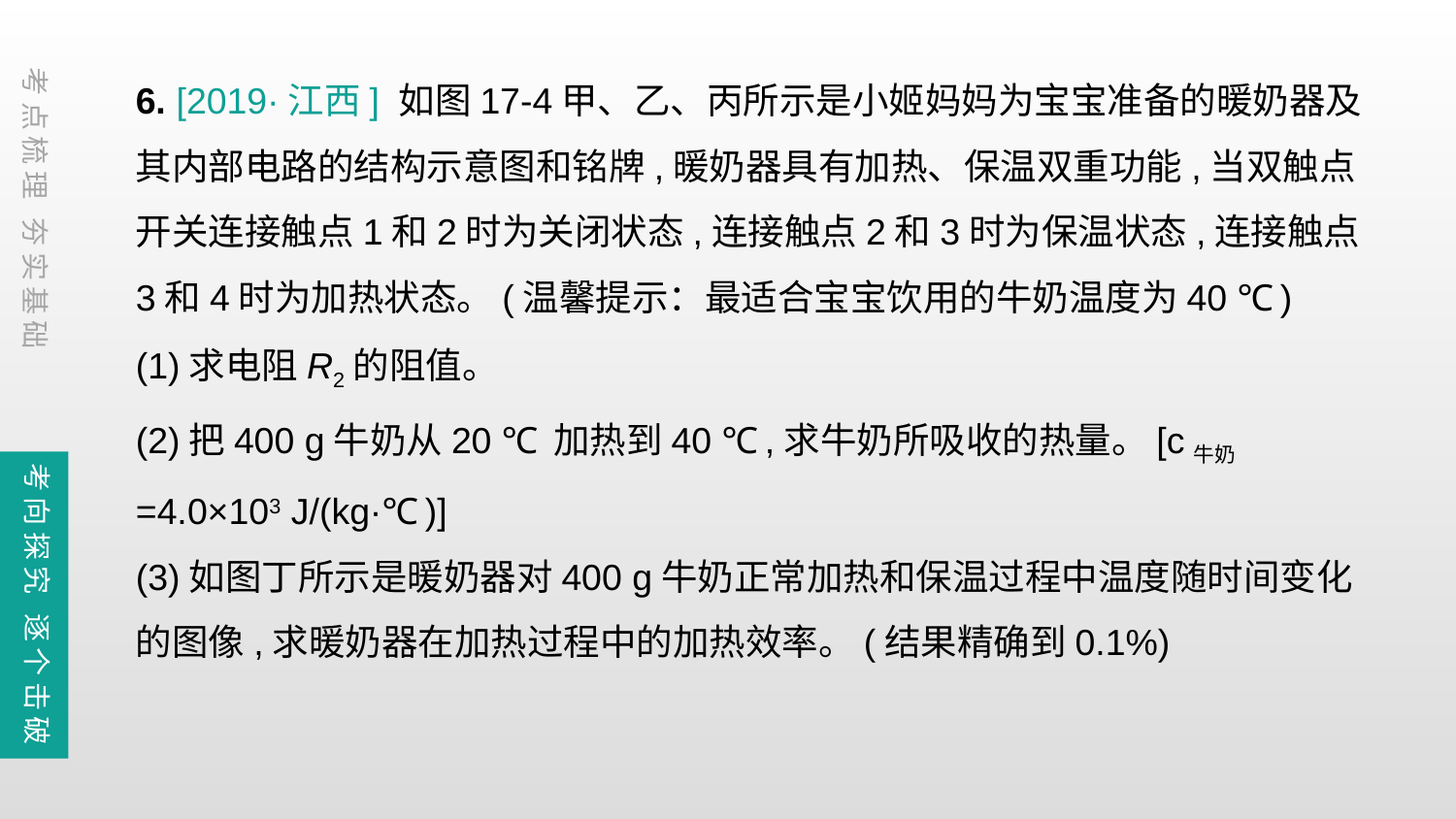

6. [2019·江西] 如图17-4甲、乙、丙所示是小姬妈妈为宝宝准备的暖奶器及其内部电路的结构示意图和铭牌,暖奶器具有加热、保温双重功能,当双触点开关连接触点1和2时为关闭状态,连接触点2和3时为保温状态,连接触点3和4时为加热状态。(温馨提示：最适合宝宝饮用的牛奶温度为40 ℃)
(1)求电阻R2的阻值。
(2)把400 g牛奶从20 ℃加热到40 ℃,求牛奶所吸收的热量。[c牛奶=4.0×103 J/(kg·℃)]
(3)如图丁所示是暖奶器对400 g牛奶正常加热和保温过程中温度随时间变化的图像,求暖奶器在加热过程中的加热效率。(结果精确到0.1%)
考点梳理 夯实基础

考向探究 逐个击破